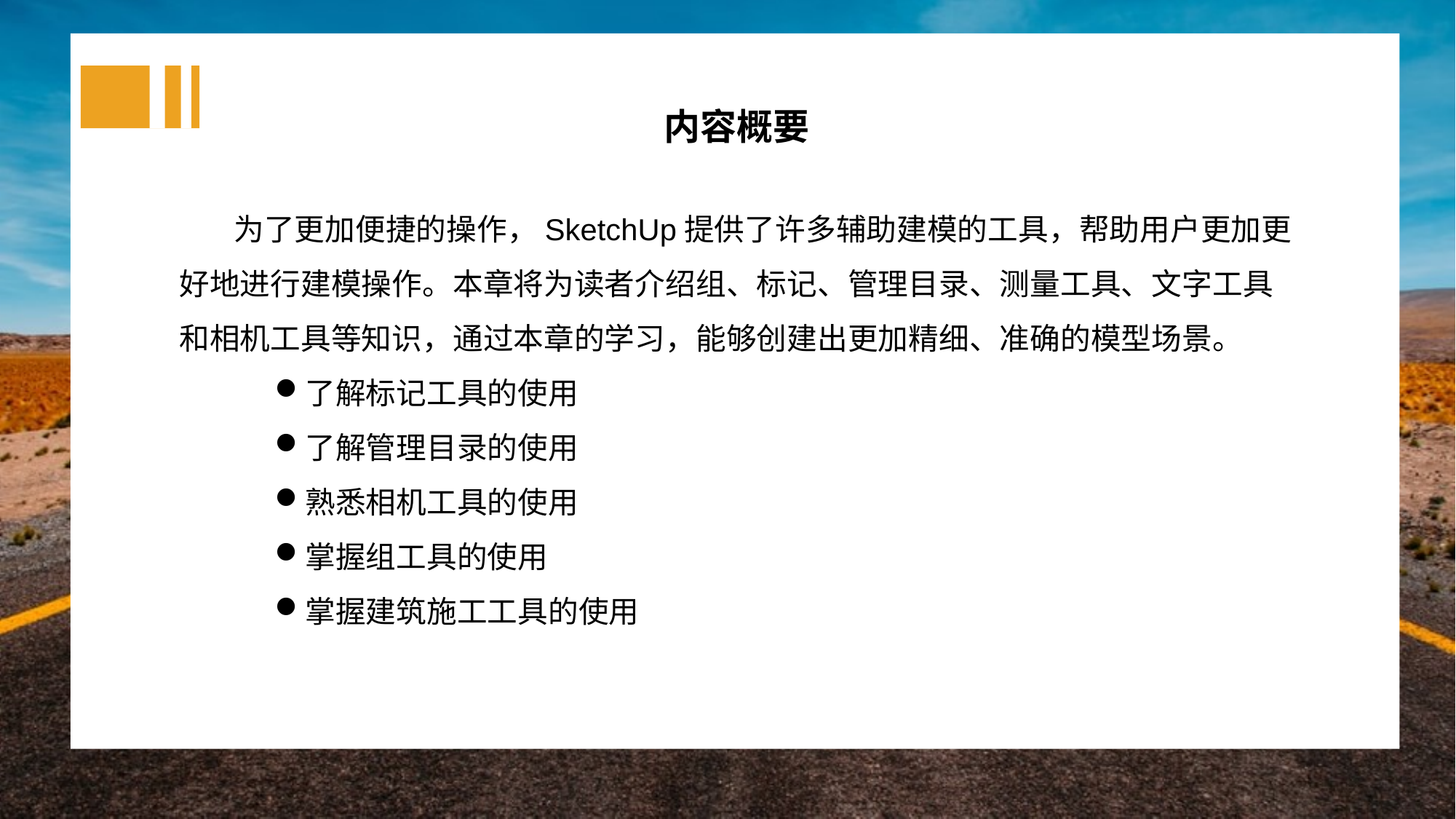

内容概要
为了更加便捷的操作，SketchUp提供了许多辅助建模的工具，帮助用户更加更好地进行建模操作。本章将为读者介绍组、标记、管理目录、测量工具、文字工具和相机工具等知识，通过本章的学习，能够创建出更加精细、准确的模型场景。
了解标记工具的使用
了解管理目录的使用
熟悉相机工具的使用
掌握组工具的使用
掌握建筑施工工具的使用